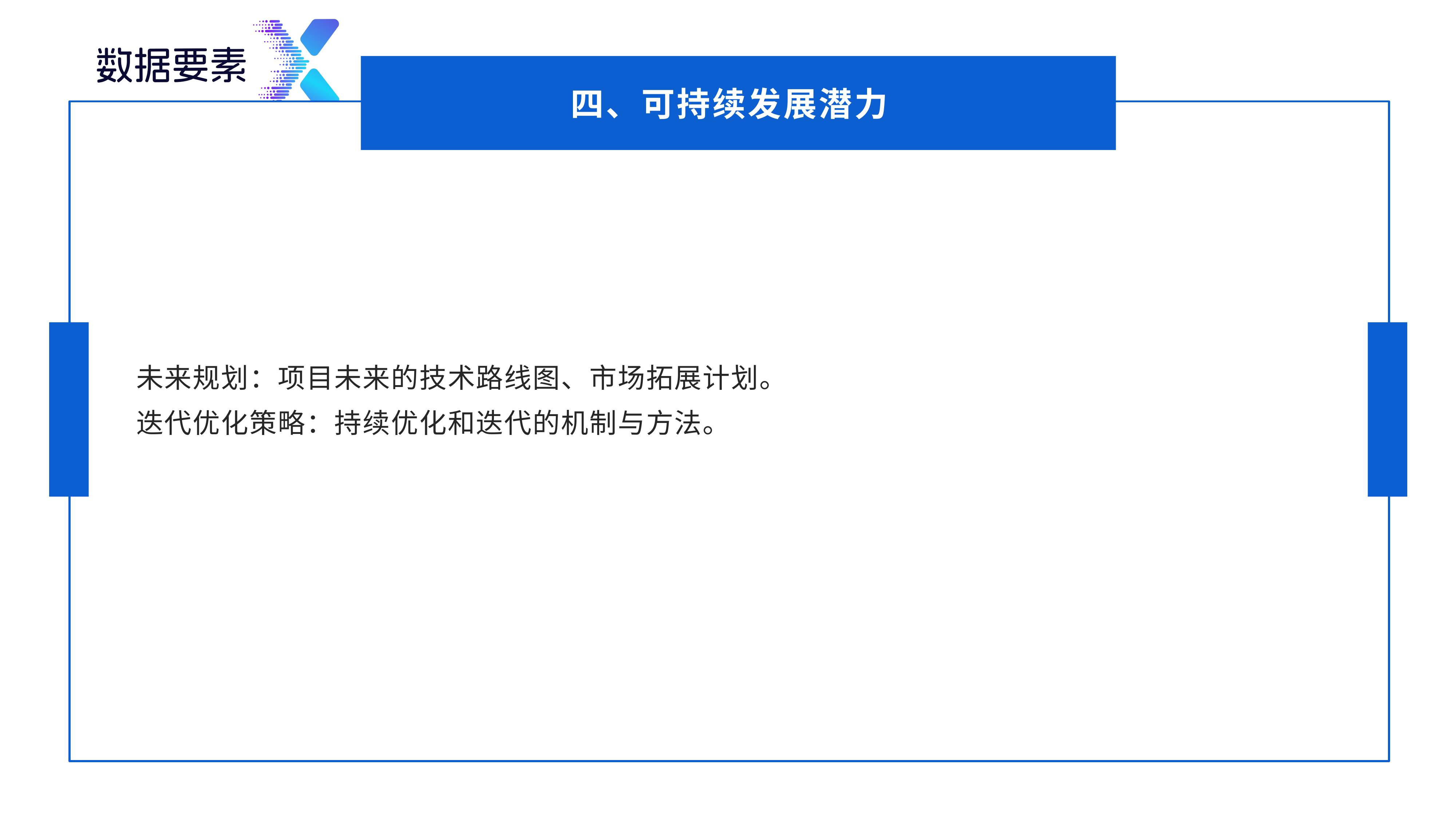

四、可持续发展潜力

未来规划：项目未来的技术路线图、市场拓展计划。
迭代优化策略：持续优化和迭代的机制与方法。